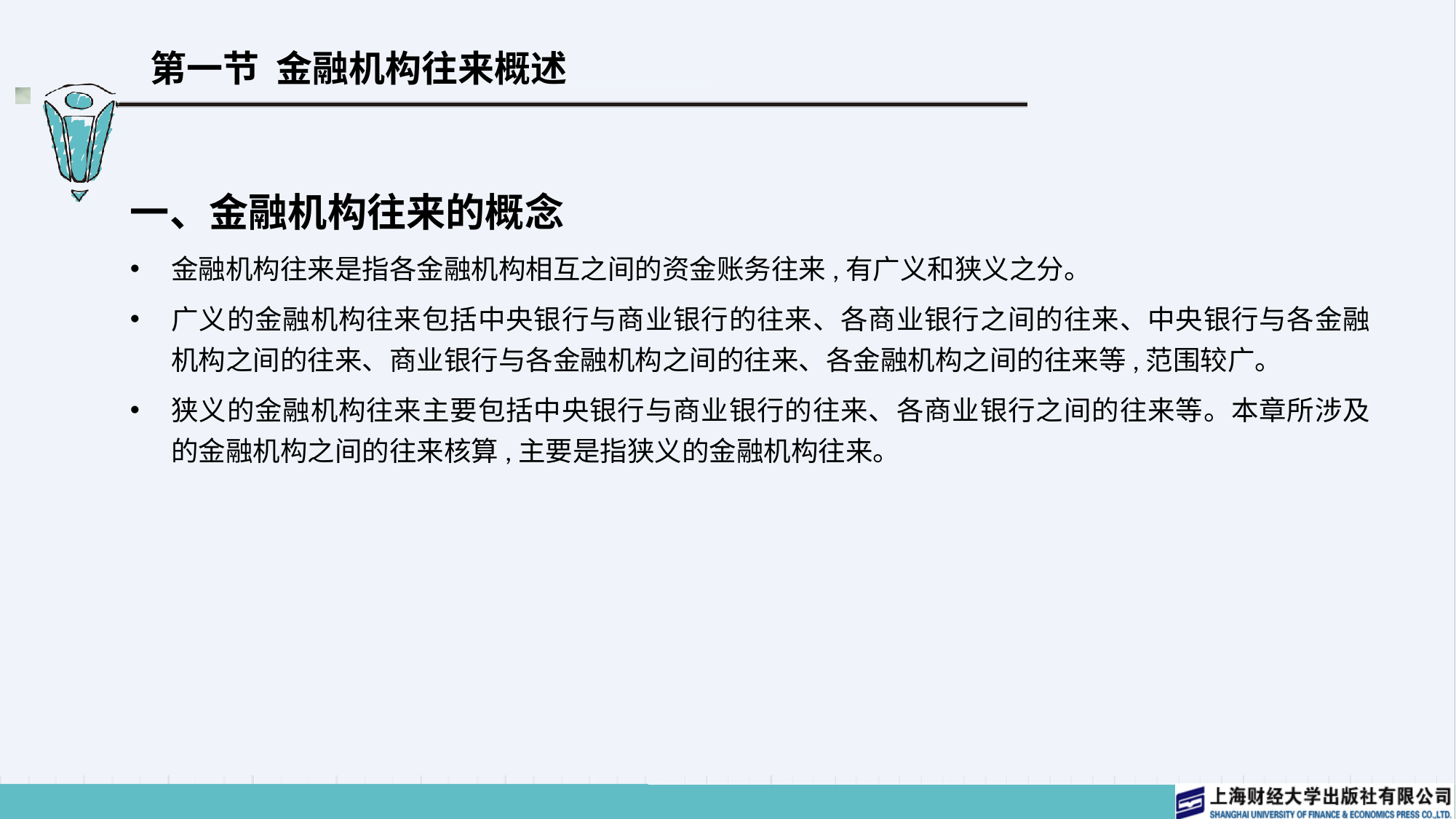

# 第一节  金融机构往来概述
一、金融机构往来的概念
金融机构往来是指各金融机构相互之间的资金账务往来,有广义和狭义之分。
广义的金融机构往来包括中央银行与商业银行的往来、各商业银行之间的往来、中央银行与各金融机构之间的往来、商业银行与各金融机构之间的往来、各金融机构之间的往来等,范围较广。
狭义的金融机构往来主要包括中央银行与商业银行的往来、各商业银行之间的往来等。本章所涉及的金融机构之间的往来核算,主要是指狭义的金融机构往来。